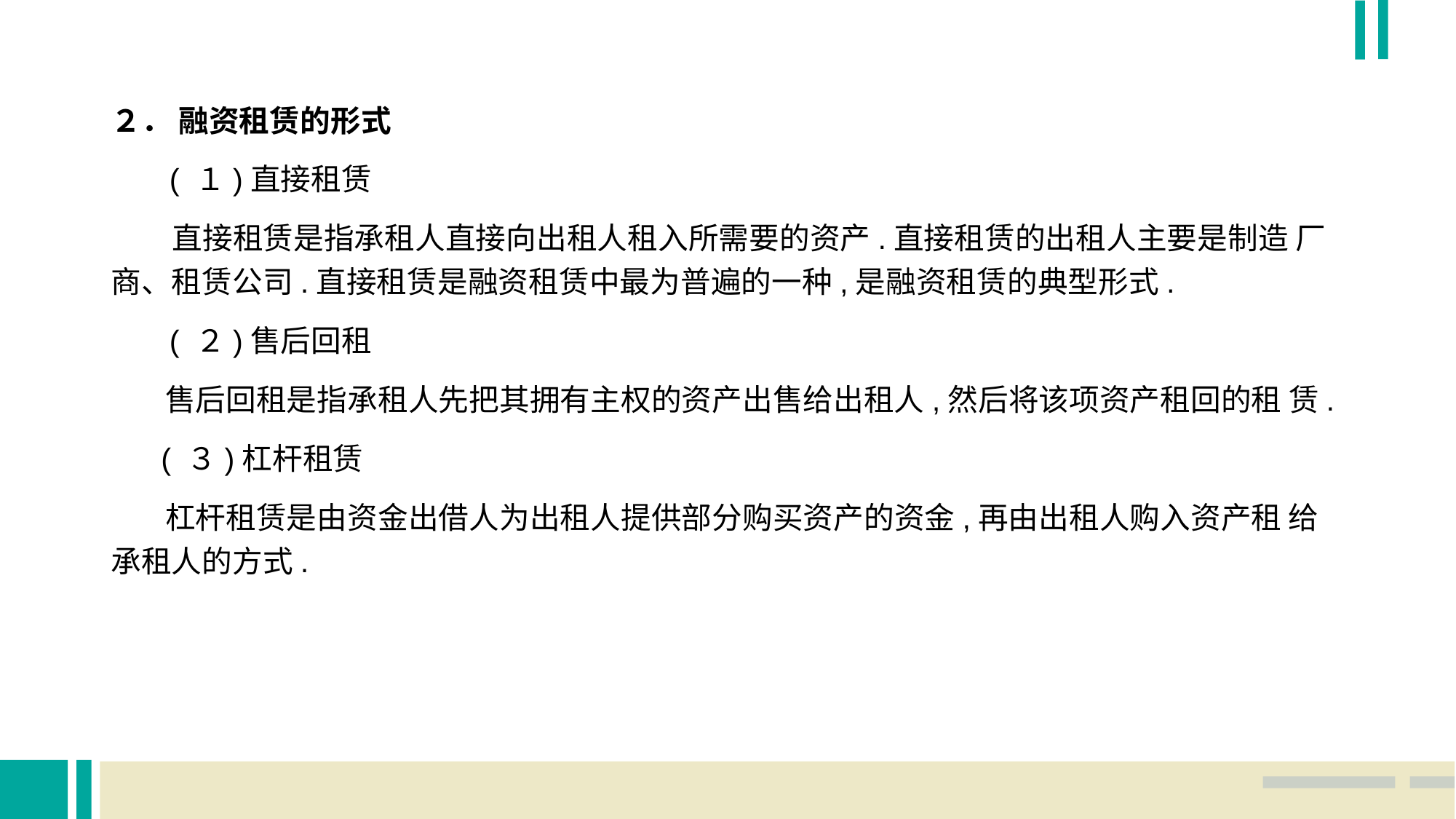

２． 融资租赁的形式
       ( １)直接租赁
        直接租赁是指承租人直接向出租人租入所需要的资产.直接租赁的出租人主要是制造 厂商、租赁公司.直接租赁是融资租赁中最为普遍的一种,是融资租赁的典型形式.
       ( ２)售后回租
       售后回租是指承租人先把其拥有主权的资产出售给出租人,然后将该项资产租回的租 赁.
      ( ３)杠杆租赁
       杠杆租赁是由资金出借人为出租人提供部分购买资产的资金,再由出租人购入资产租 给承租人的方式.